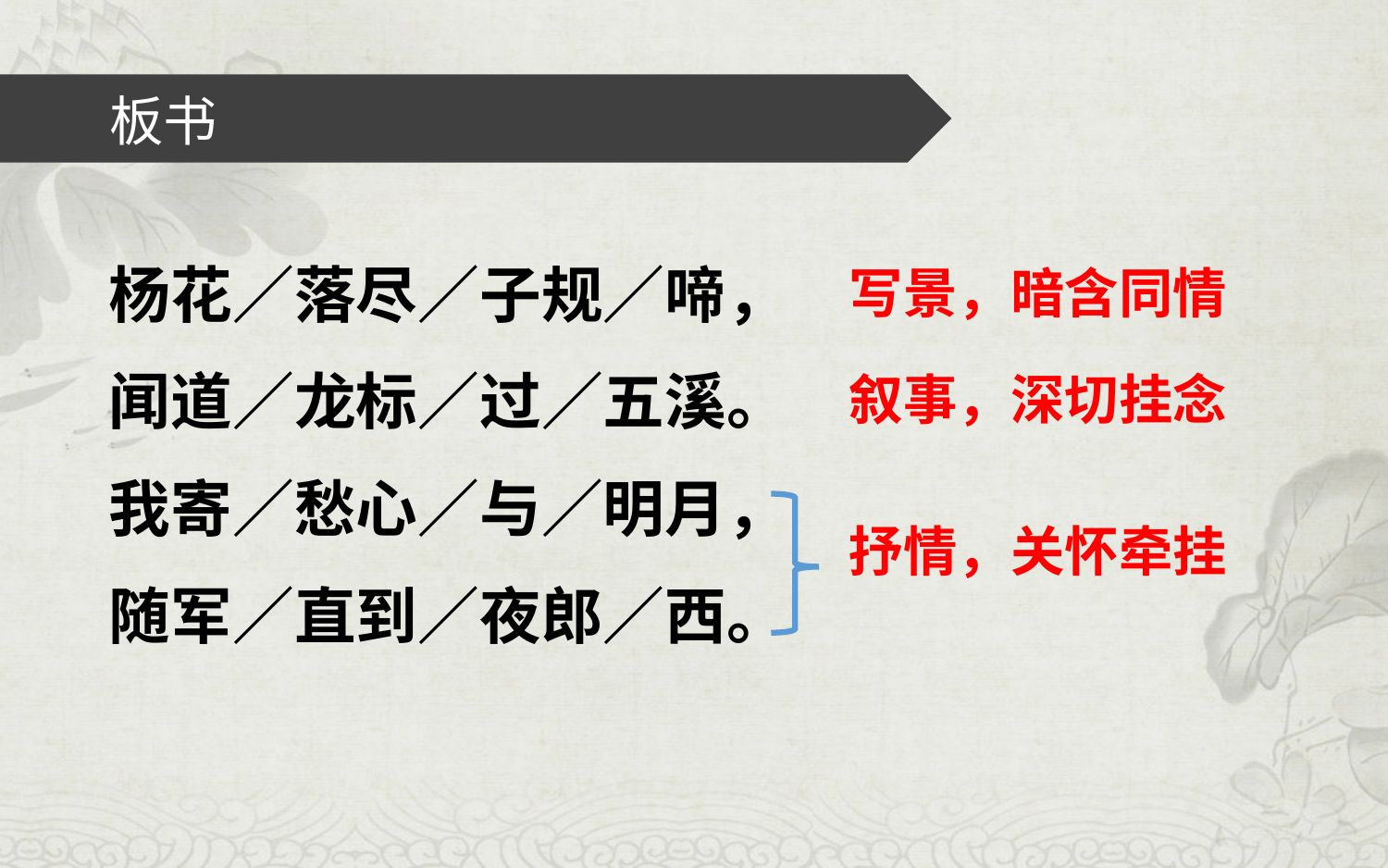

板书
杨花／落尽／子规／啼，
闻道／龙标／过／五溪。
我寄／愁心／与／明月，
随军／直到／夜郎／西。
写景，暗含同情
叙事，深切挂念

抒情，关怀牵挂